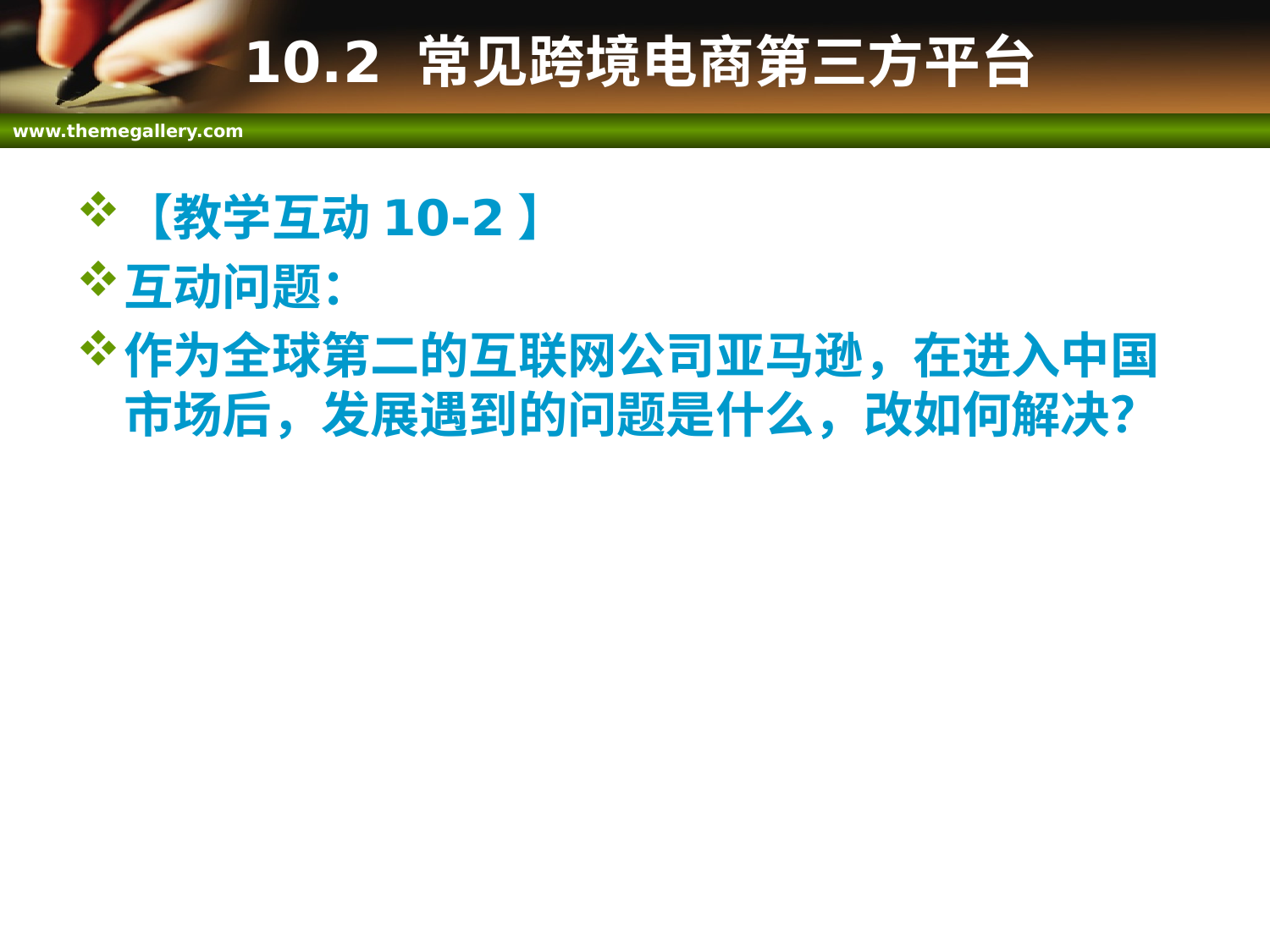

# 10.2 常见跨境电商第三方平台
【教学互动10-2】
互动问题：
作为全球第二的互联网公司亚马逊，在进入中国市场后，发展遇到的问题是什么，改如何解决？